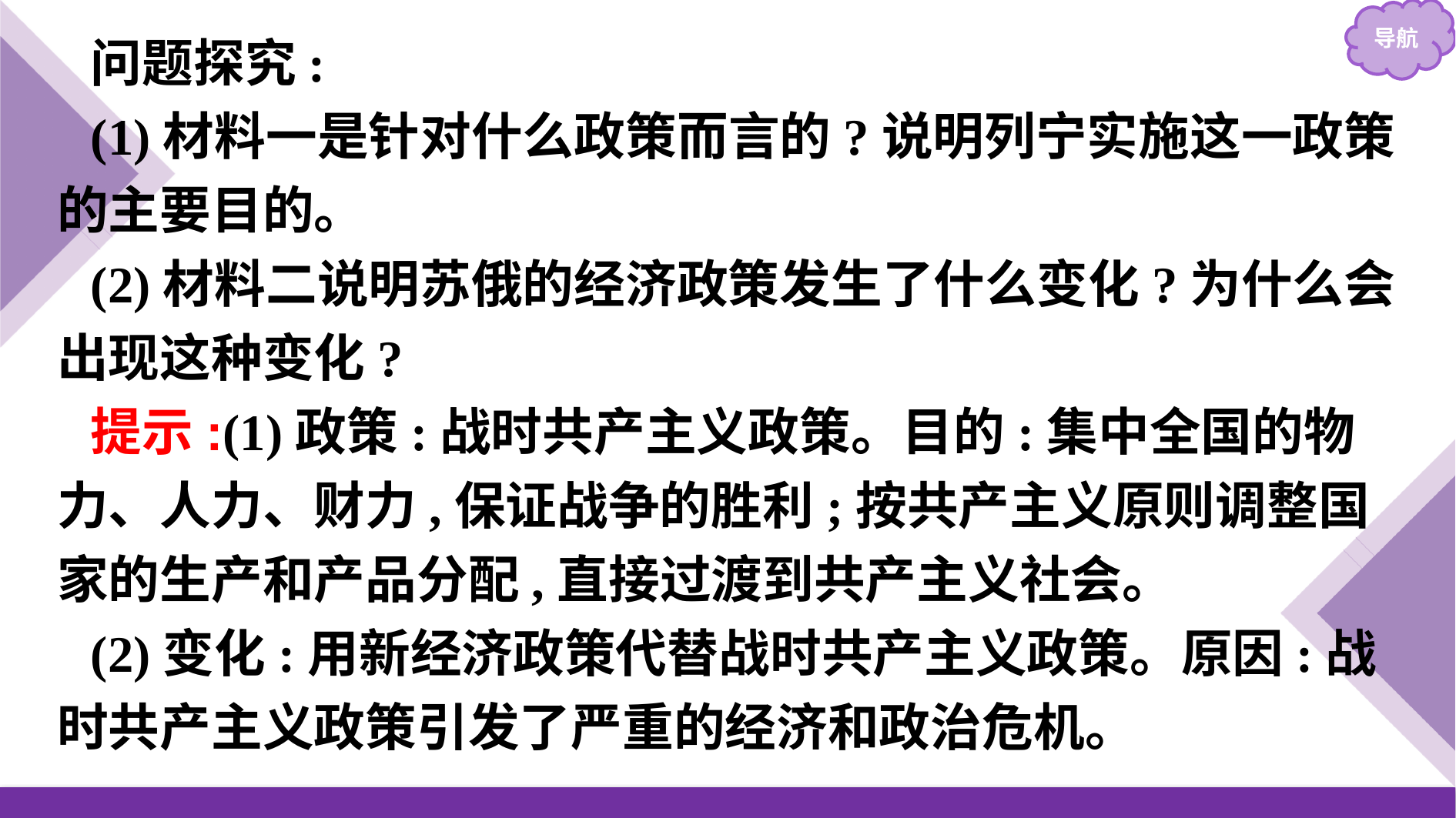

问题探究:
(1)材料一是针对什么政策而言的?说明列宁实施这一政策的主要目的。
(2)材料二说明苏俄的经济政策发生了什么变化?为什么会出现这种变化?
提示:(1)政策:战时共产主义政策。目的:集中全国的物力、人力、财力,保证战争的胜利;按共产主义原则调整国家的生产和产品分配,直接过渡到共产主义社会。
(2)变化:用新经济政策代替战时共产主义政策。原因:战时共产主义政策引发了严重的经济和政治危机。